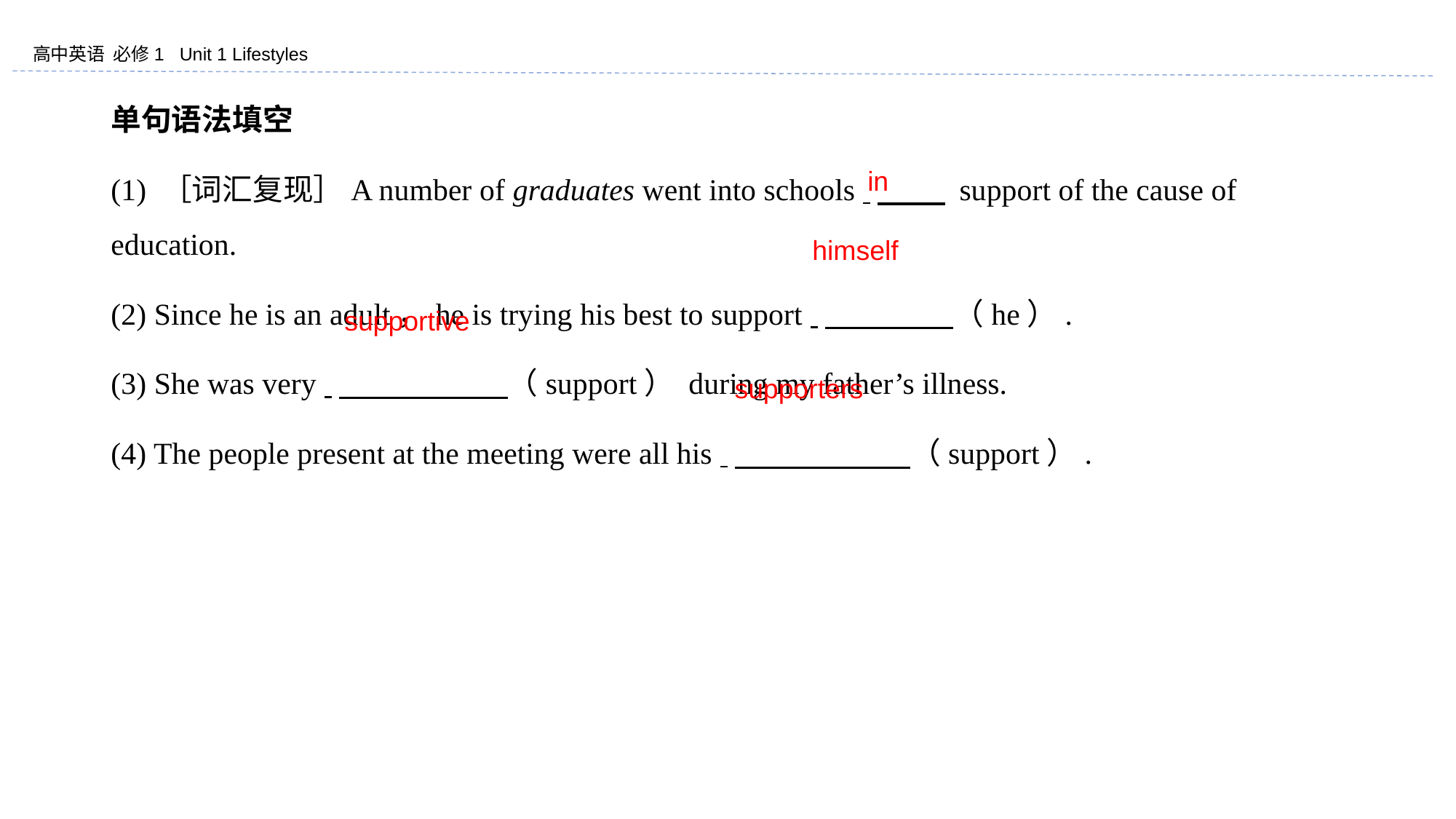

单句语法填空
(1) ［词汇复现］A number of graduates went into schools  　　  support of the cause of education.
(2) Since he is an adult，he is trying his best to support  　　　　 （he）.
(3) She was very  　　　　       （support） during my father’s illness.
(4) The people present at the meeting were all his  　　　　        （support）.

in
himself
supportive
supporters